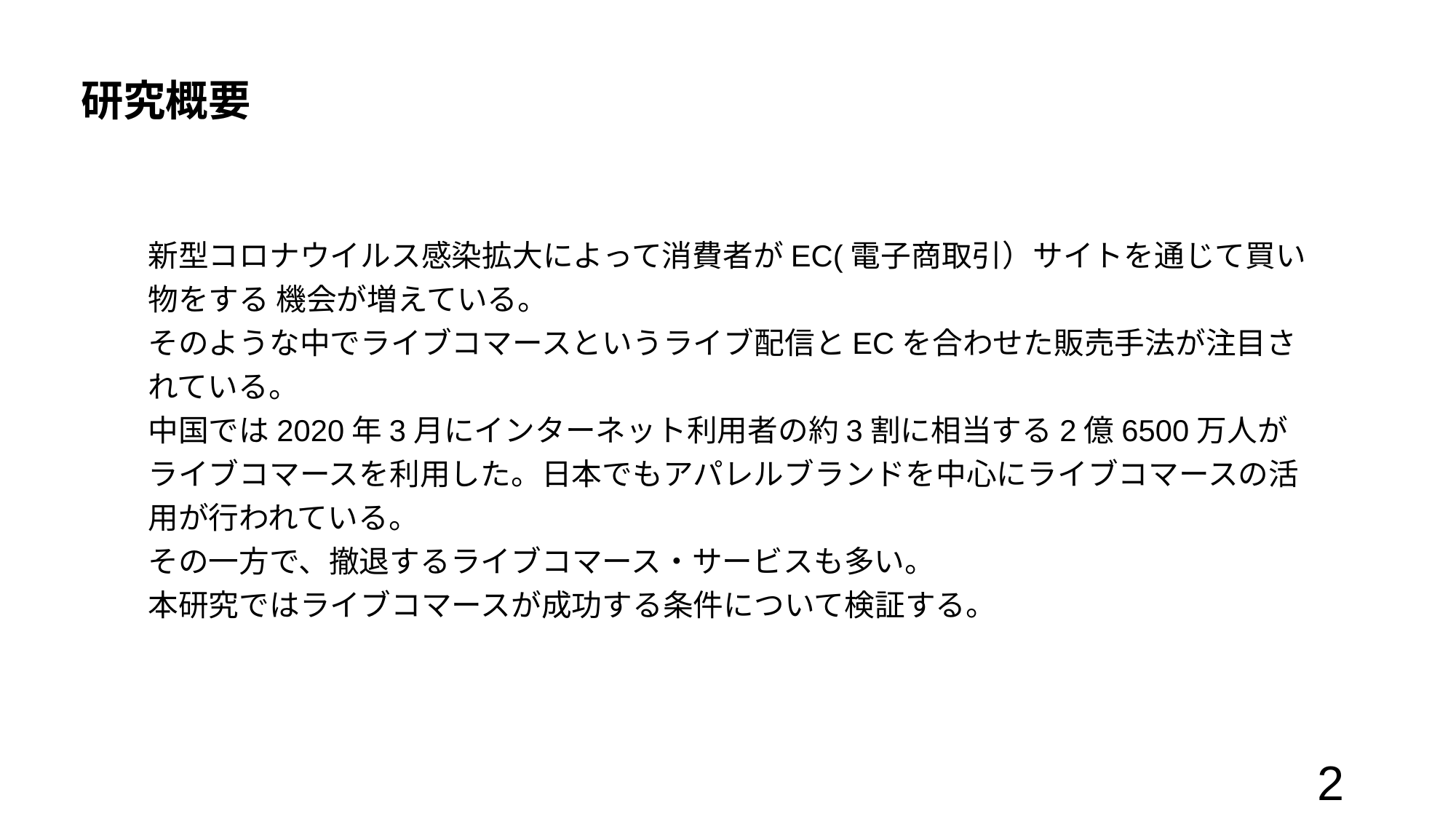

研究概要
新型コロナウイルス感染拡大によって消費者がEC(電子商取引）サイトを通じて買い物をする 機会が増えている。
そのような中でライブコマースというライブ配信とECを合わせた販売手法が注目されている。
中国では2020年3月にインターネット利用者の約3割に相当する2億6500万人がライブコマースを利用した。日本でもアパレルブランドを中心にライブコマースの活用が行われている。
その一方で、撤退するライブコマース・サービスも多い。
本研究ではライブコマースが成功する条件について検証する。
2